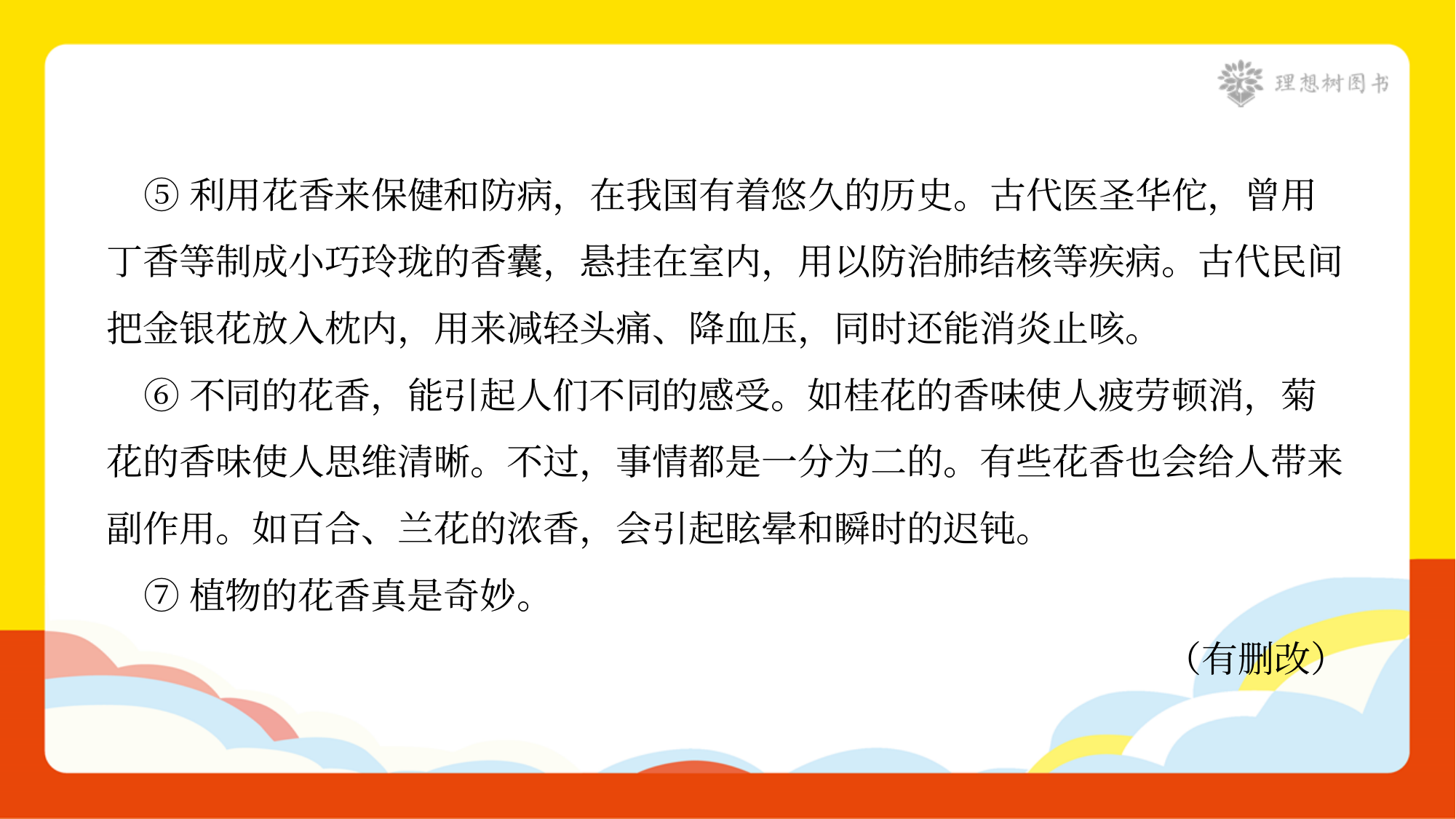

⑤利用花香来保健和防病，在我国有着悠久的历史。古代医圣华佗，曾用
丁香等制成小巧玲珑的香囊，悬挂在室内，用以防治肺结核等疾病。古代民间
把金银花放入枕内，用来减轻头痛、降血压，同时还能消炎止咳。
    ⑥不同的花香，能引起人们不同的感受。如桂花的香味使人疲劳顿消，菊
花的香味使人思维清晰。不过，事情都是一分为二的。有些花香也会给人带来
副作用。如百合、兰花的浓香，会引起眩晕和瞬时的迟钝。
    ⑦植物的花香真是奇妙。
（有删改）